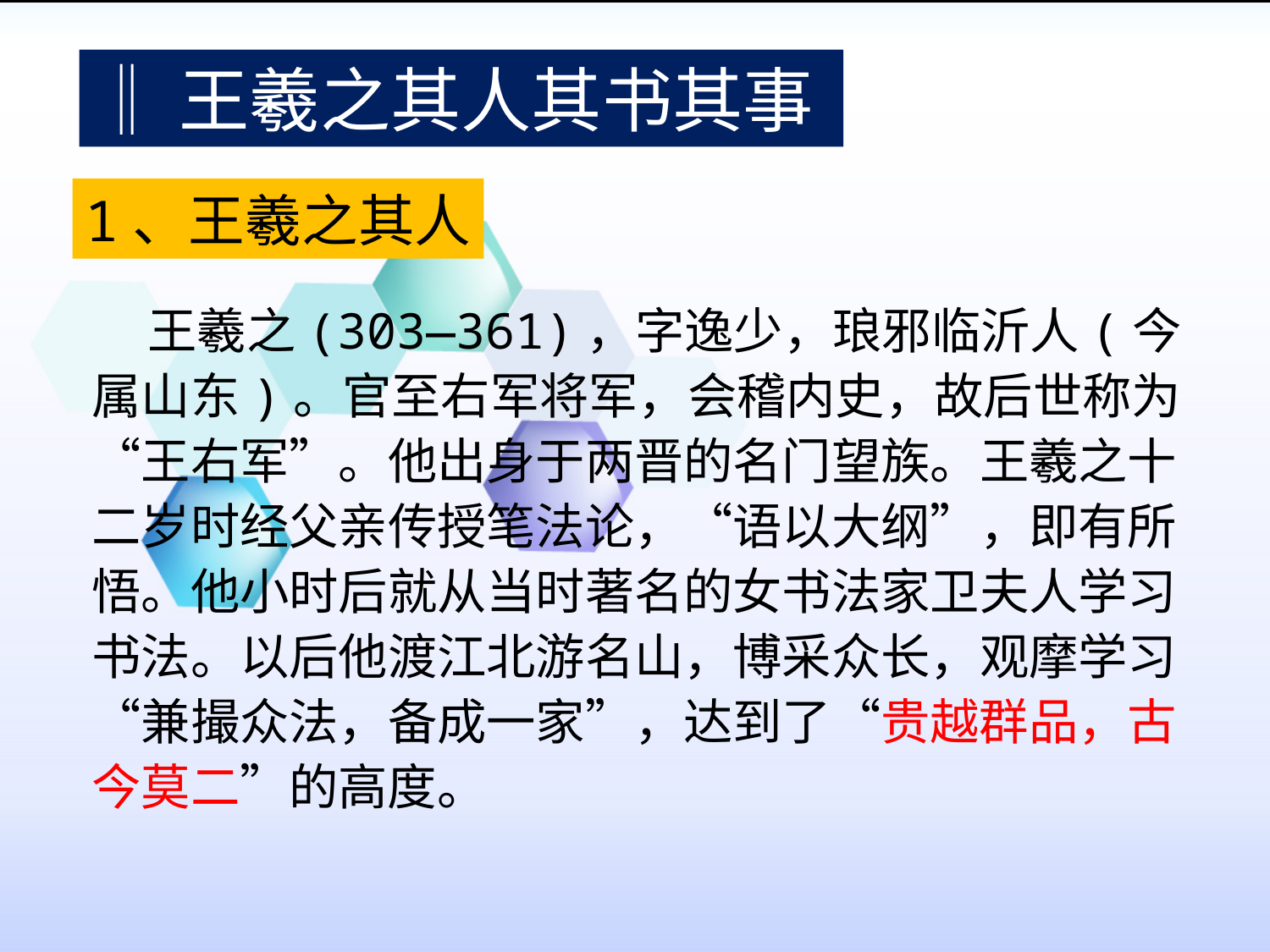

‖王羲之其人其书其事

1、王羲之其人
    王羲之(303—361)，字逸少，琅邪临沂人(今属山东)。官至右军将军，会稽内史，故后世称为“王右军”。他出身于两晋的名门望族。王羲之十二岁时经父亲传授笔法论，“语以大纲”，即有所悟。他小时后就从当时著名的女书法家卫夫人学习书法。以后他渡江北游名山，博采众长，观摩学习“兼撮众法，备成一家”，达到了“贵越群品，古今莫二”的高度。